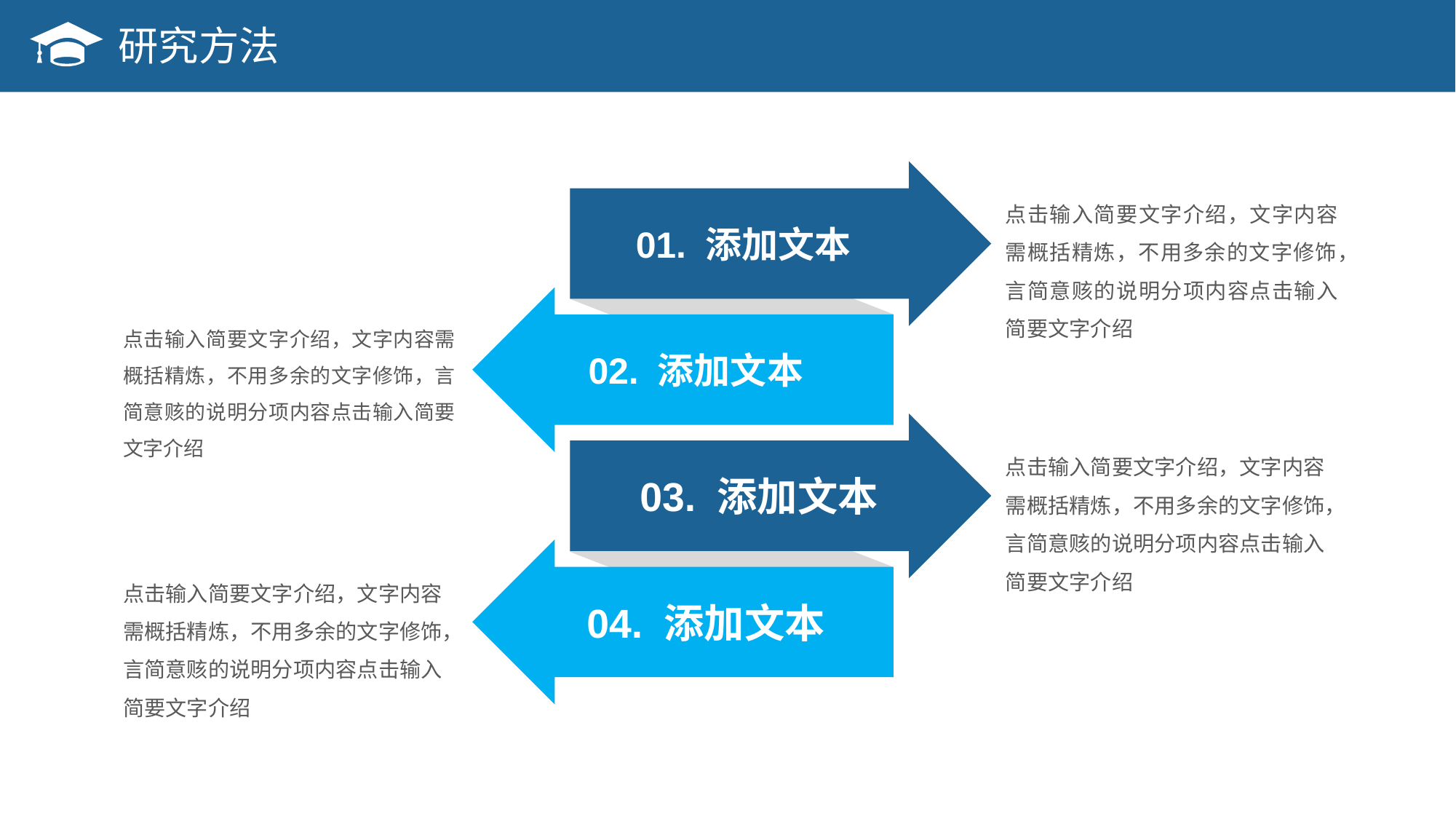

研究方法

点击输入简要文字介绍，文字内容需概括精炼，不用多余的文字修饰，言简意赅的说明分项内容点击输入简要文字介绍
01. 添加文本

点击输入简要文字介绍，文字内容需概括精炼，不用多余的文字修饰，言简意赅的说明分项内容点击输入简要文字介绍
02. 添加文本

点击输入简要文字介绍，文字内容需概括精炼，不用多余的文字修饰，言简意赅的说明分项内容点击输入简要文字介绍
03. 添加文本

点击输入简要文字介绍，文字内容需概括精炼，不用多余的文字修饰，言简意赅的说明分项内容点击输入简要文字介绍
04. 添加文本